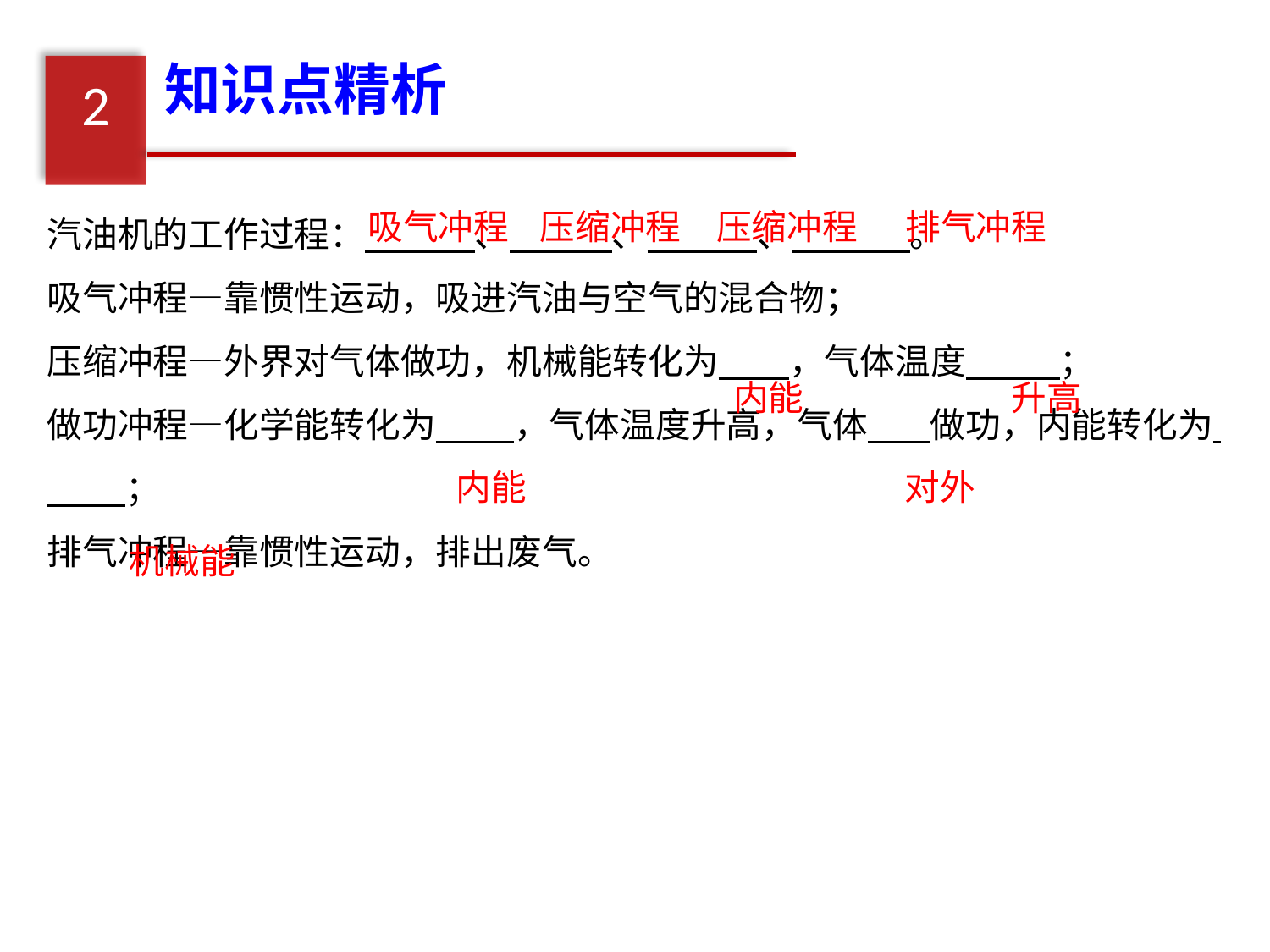

知识点精析

2
汽油机的工作过程：              、             、              、               。
吸气冲程—靠惯性运动，吸进汽油与空气的混合物；
压缩冲程—外界对气体做功，机械能转化为         ，气体温度            ；
做功冲程—化学能转化为          ，气体温度升高，气体        做功，内能转化为            ；
排气冲程—靠惯性运动，排出废气。
吸气冲程
压缩冲程
压缩冲程
排气冲程
内能
升高
内能
对外
机械能